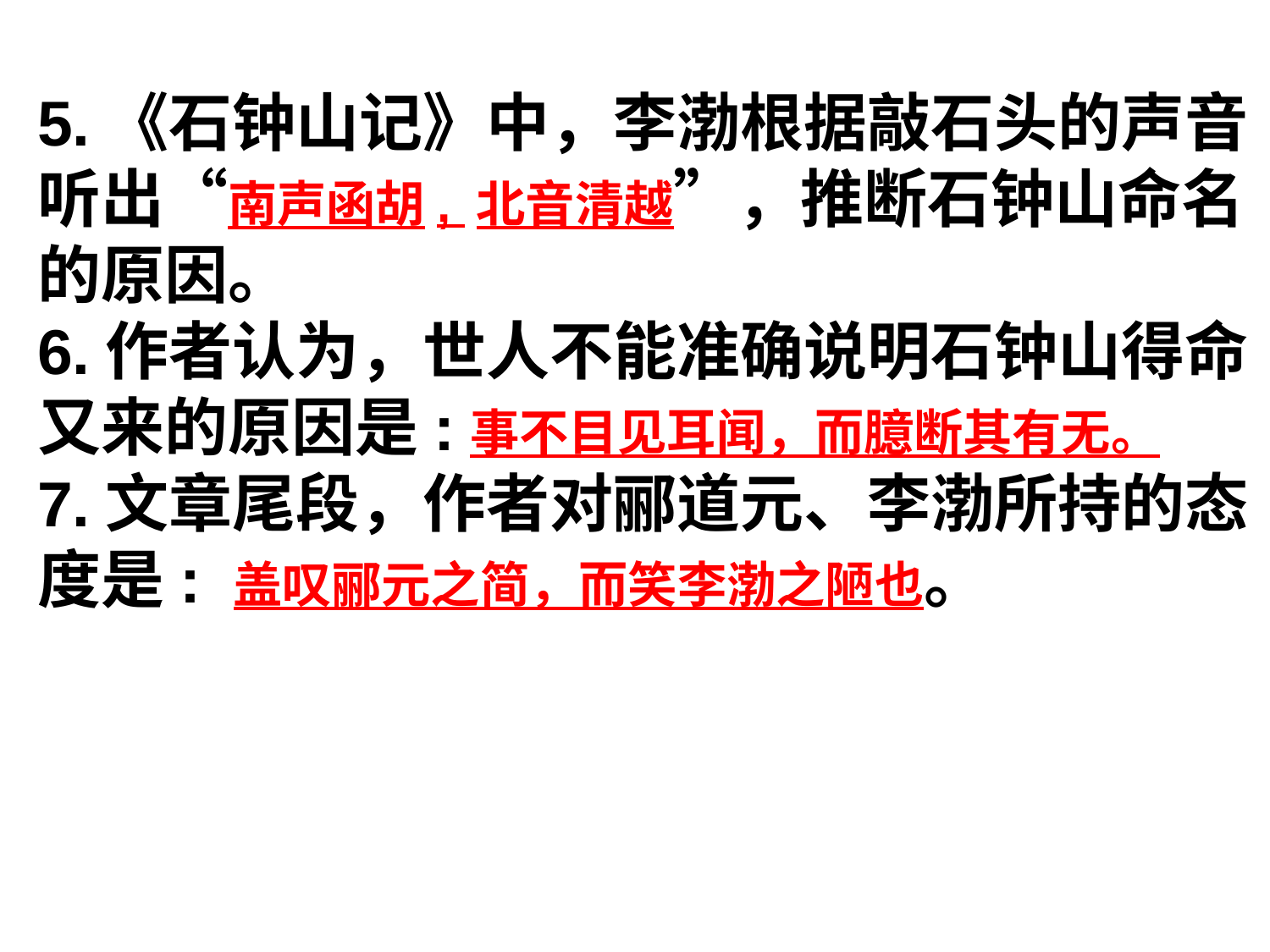

5.《石钟山记》中，李渤根据敲石头的声音听出“南声函胡, 北音清越”，推断石钟山命名的原因。
6.作者认为，世人不能准确说明石钟山得命又来的原因是:事不目见耳闻，而臆断其有无。
7.文章尾段，作者对郦道元、李渤所持的态度是: 盖叹郦元之简，而笑李渤之陋也。